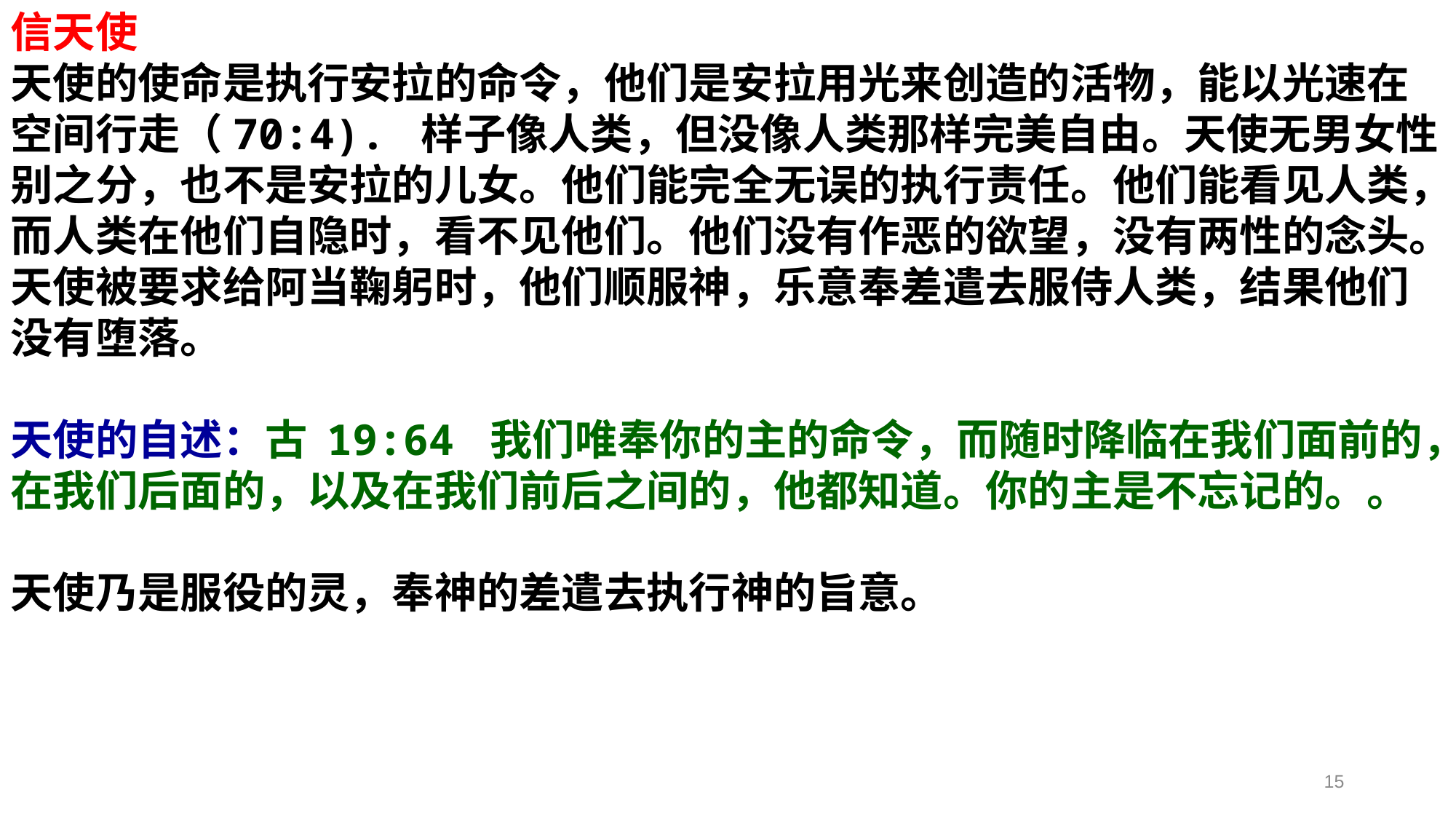

信天使
天使的使命是执行安拉的命令，他们是安拉用光来创造的活物，能以光速在空间行走（70:4). 样子像人类，但没像人类那样完美自由。天使无男女性别之分，也不是安拉的儿女。他们能完全无误的执行责任。他们能看见人类，而人类在他们自隐时，看不见他们。他们没有作恶的欲望，没有两性的念头。天使被要求给阿当鞠躬时，他们顺服神，乐意奉差遣去服侍人类，结果他们没有堕落。

天使的自述：古 19:64 我们唯奉你的主的命令，而随时降临在我们面前的，在我们后面的，以及在我们前后之间的，他都知道。你的主是不忘记的。。

天使乃是服役的灵，奉神的差遣去执行神的旨意。

15